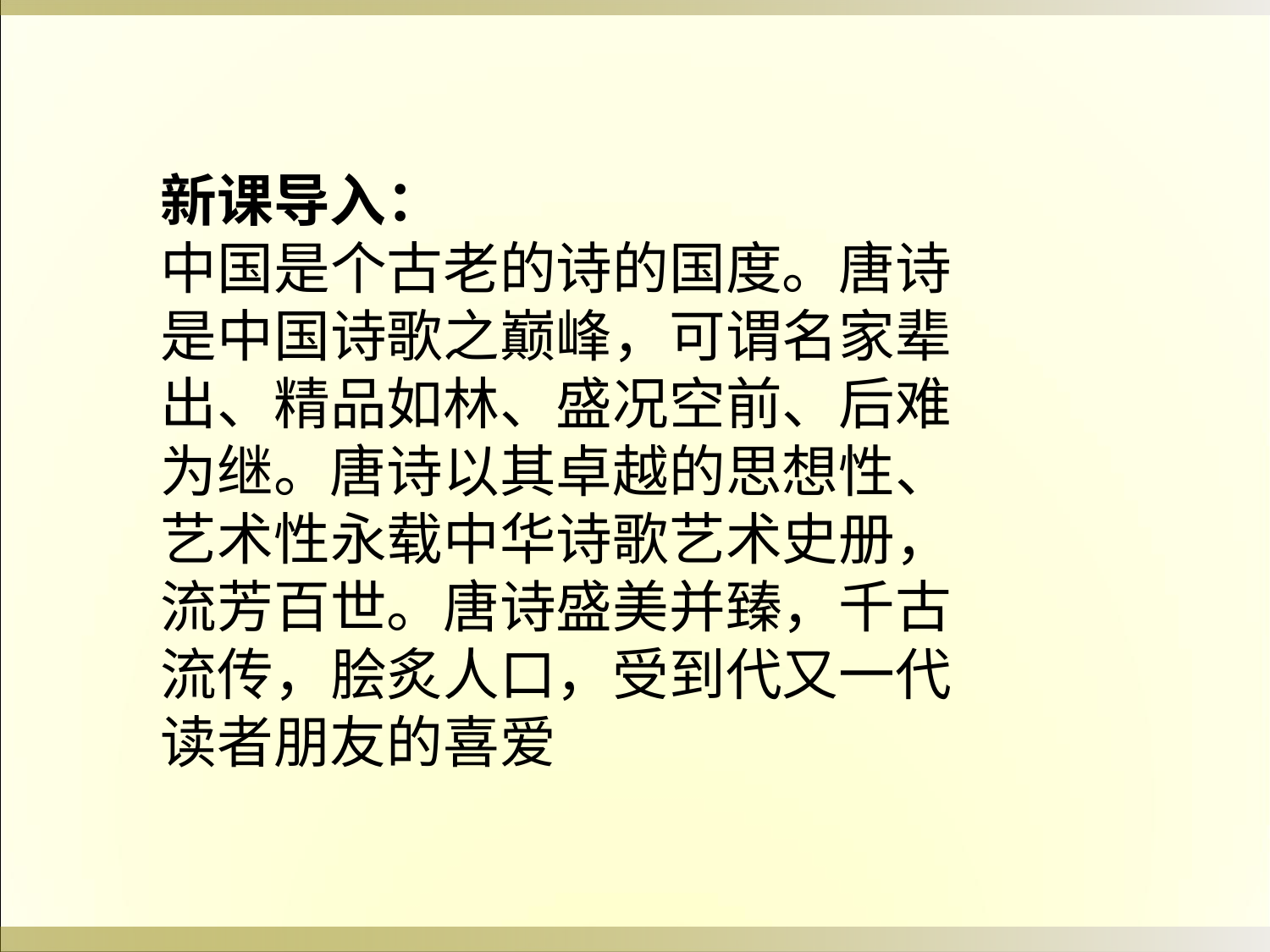

新课导入：
中国是个古老的诗的国度。唐诗是中国诗歌之巅峰，可谓名家辈出、精品如林、盛况空前、后难为继。唐诗以其卓越的思想性、艺术性永载中华诗歌艺术史册，流芳百世。唐诗盛美并臻，千古流传，脍炙人口，受到代又一代读者朋友的喜爱